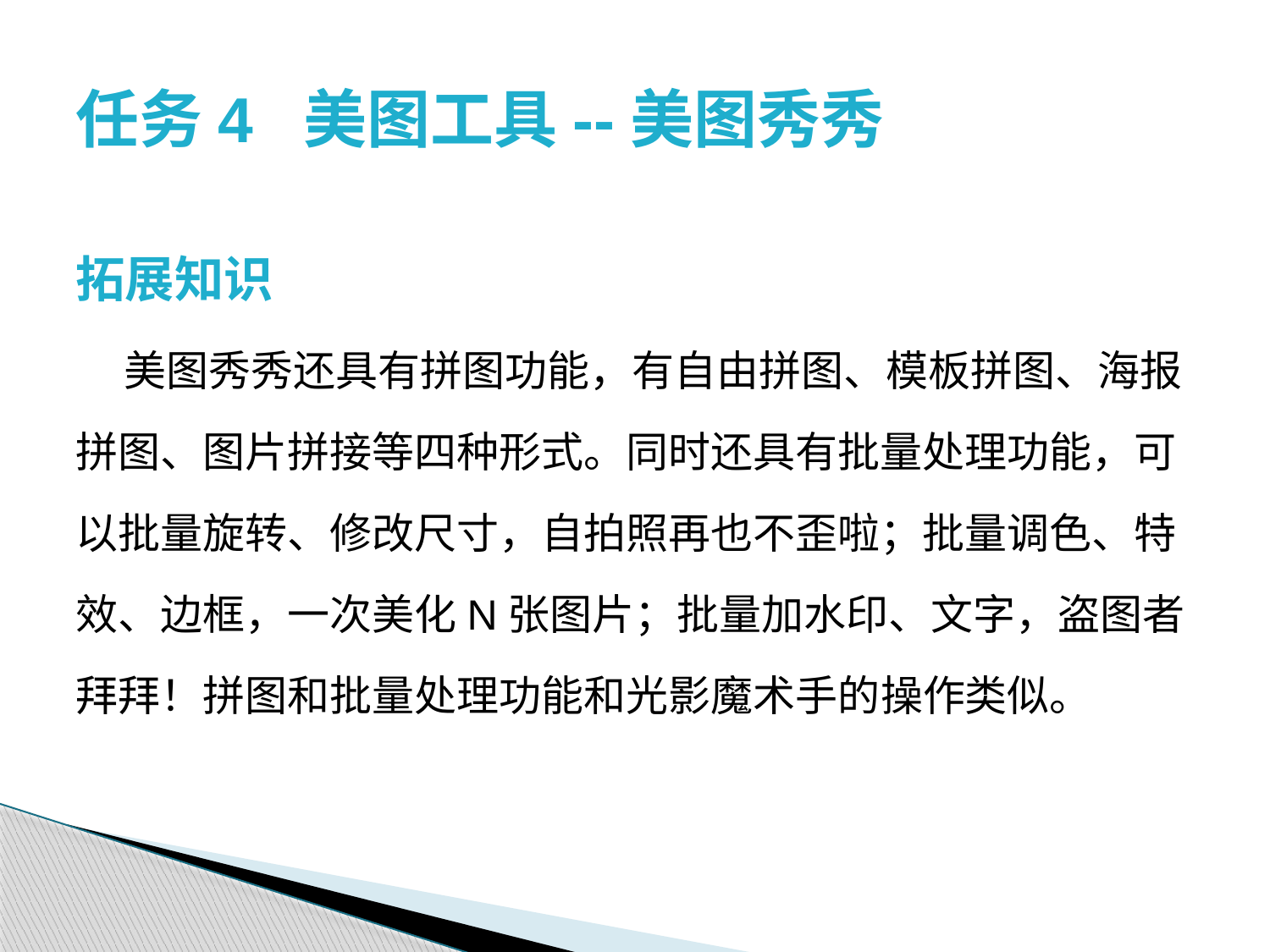

# 任务4  美图工具--美图秀秀
拓展知识
    美图秀秀还具有拼图功能，有自由拼图、模板拼图、海报拼图、图片拼接等四种形式。同时还具有批量处理功能，可以批量旋转、修改尺寸，自拍照再也不歪啦；批量调色、特效、边框，一次美化N张图片；批量加水印、文字，盗图者拜拜！拼图和批量处理功能和光影魔术手的操作类似。